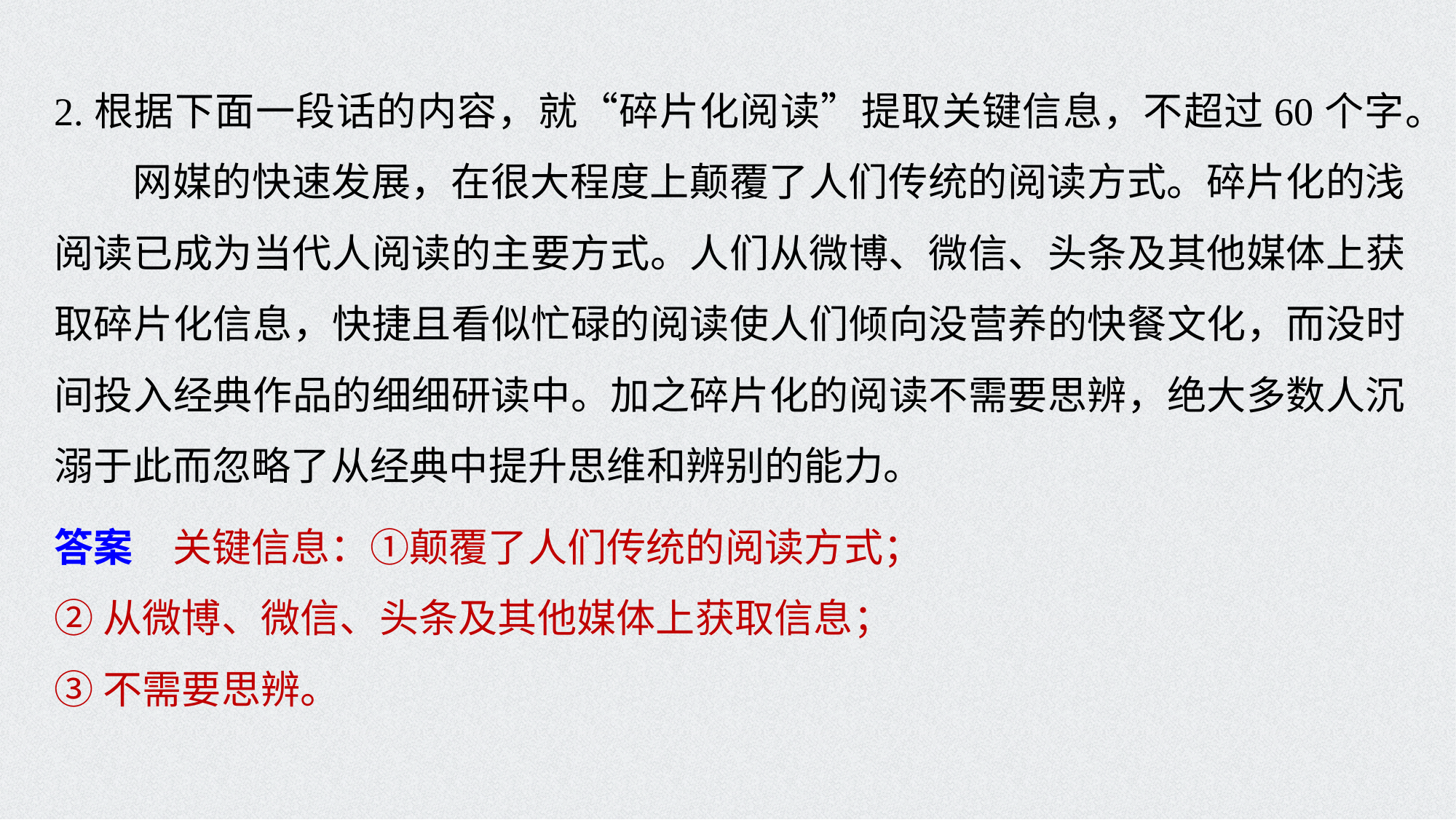

2.根据下面一段话的内容，就“碎片化阅读”提取关键信息，不超过60个字。
网媒的快速发展，在很大程度上颠覆了人们传统的阅读方式。碎片化的浅阅读已成为当代人阅读的主要方式。人们从微博、微信、头条及其他媒体上获取碎片化信息，快捷且看似忙碌的阅读使人们倾向没营养的快餐文化，而没时间投入经典作品的细细研读中。加之碎片化的阅读不需要思辨，绝大多数人沉溺于此而忽略了从经典中提升思维和辨别的能力。
答案　关键信息：①颠覆了人们传统的阅读方式；
②从微博、微信、头条及其他媒体上获取信息；
③不需要思辨。